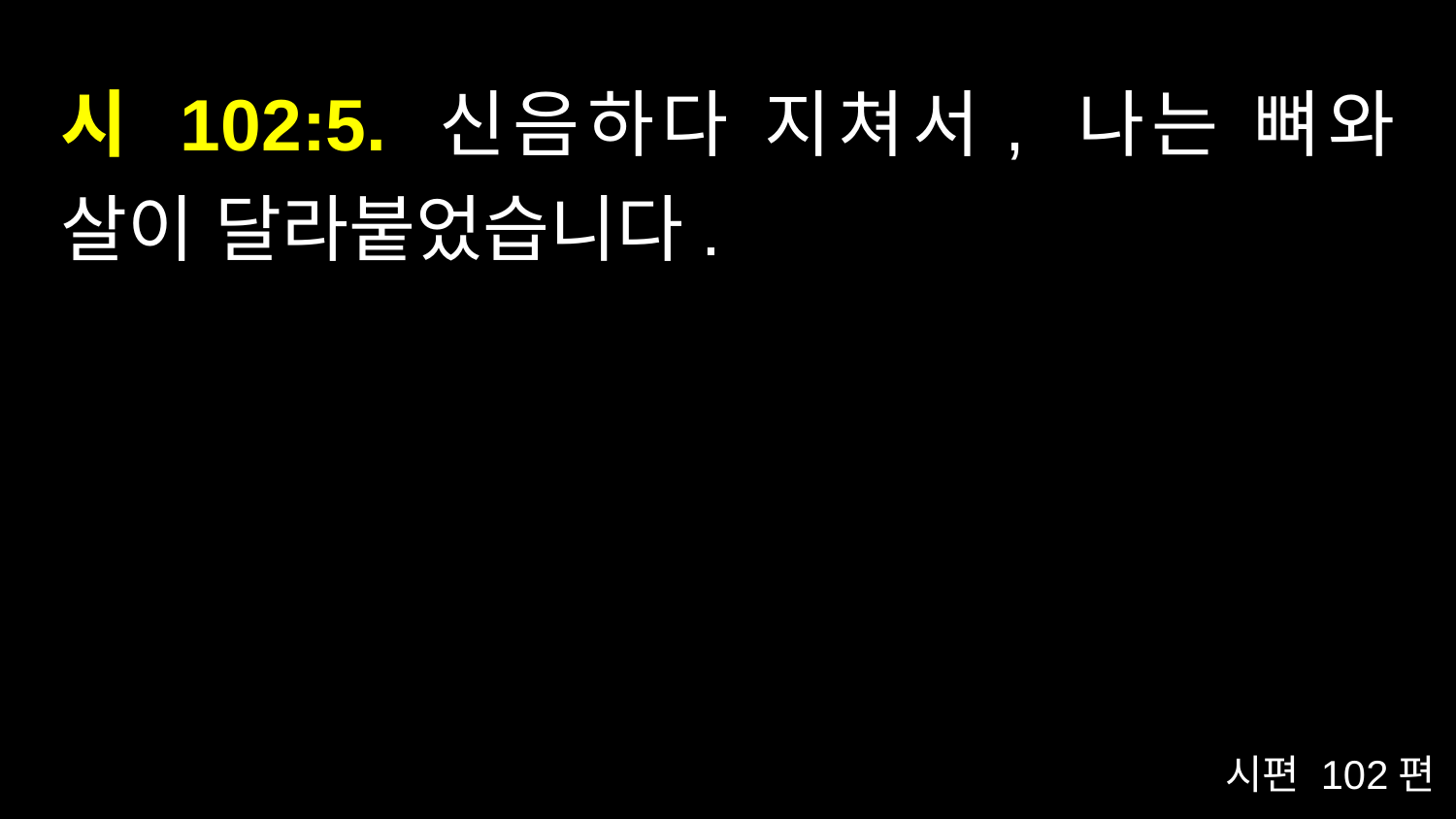

# 시 102:5. 신음하다 지쳐서, 나는 뼈와 살이 달라붙었습니다.
시편 102편